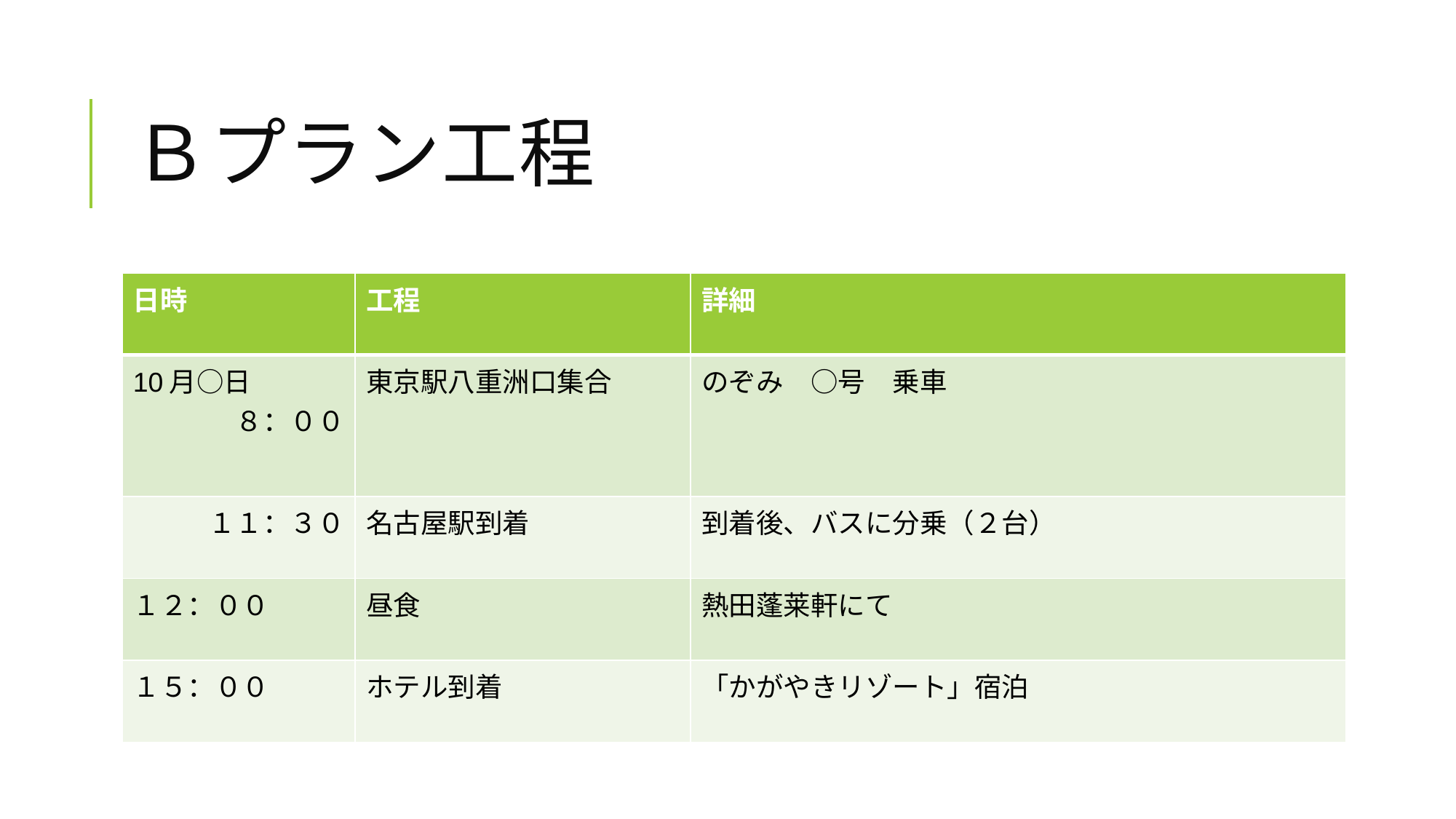

# Ｂプラン工程
| 日時 | 工程 | 詳細 |
| --- | --- | --- |
| 10月○日 ８：００ | 東京駅八重洲口集合 | のぞみ　○号　乗車 |
| １１：３０ | 名古屋駅到着 | 到着後、バスに分乗（２台） |
| １２：００ | 昼食 | 熱田蓬莱軒にて |
| １５：００ | ホテル到着 | 「かがやきリゾート」宿泊 |